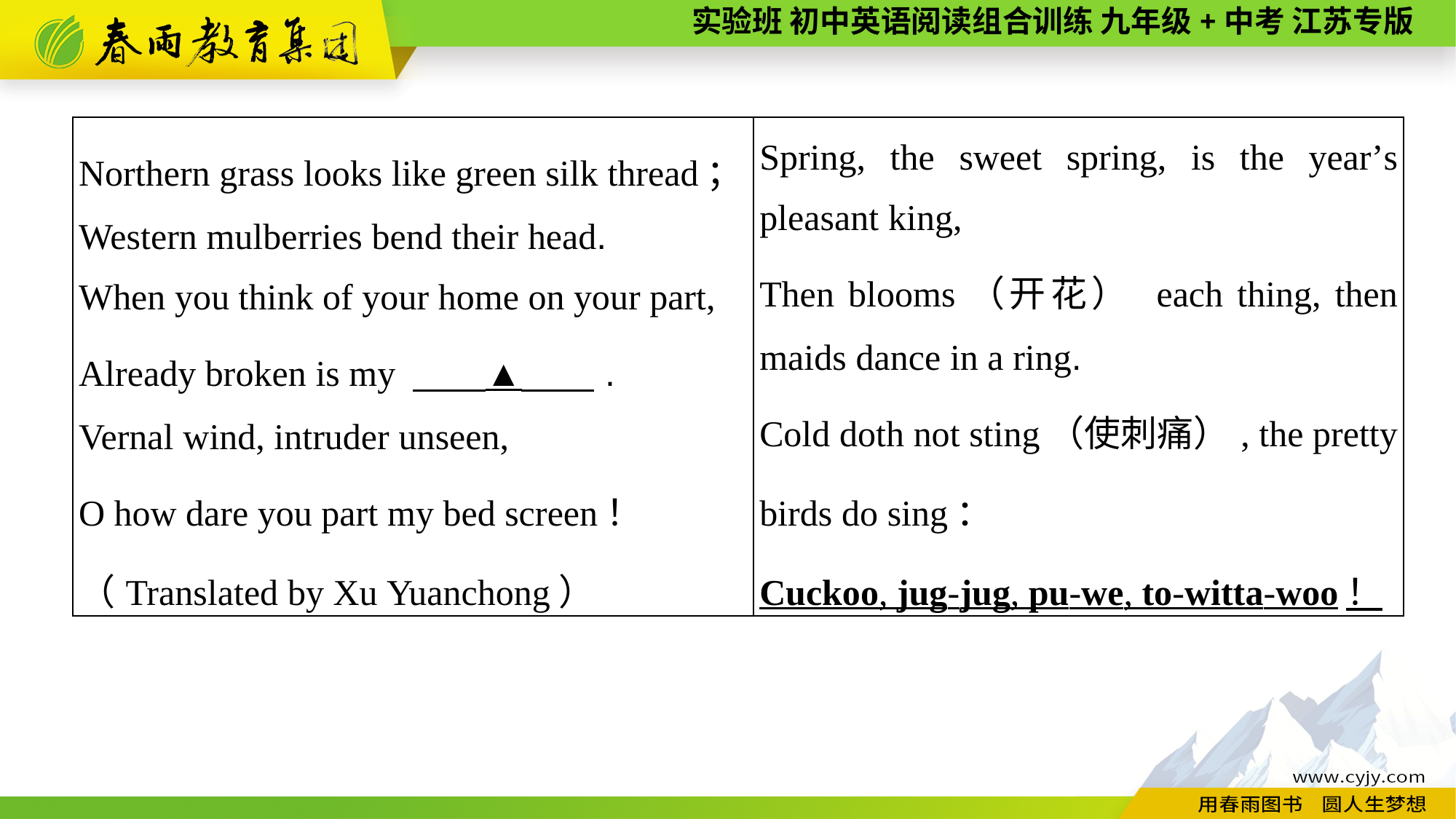

| Northern grass looks like green silk thread； Western mulberries bend their head. When you think of your home on your part, Already broken is my 　　▲　　. Vernal wind, intruder unseen, O how dare you part my bed screen！ （Translated by Xu Yuanchong） | Spring, the sweet spring, is the year’s pleasant king, Then blooms（开花） each thing, then maids dance in a ring. Cold doth not sting（使刺痛）, the pretty birds do sing： Cuckoo, jug-jug, pu-we, to-witta-woo！ |
| --- | --- |